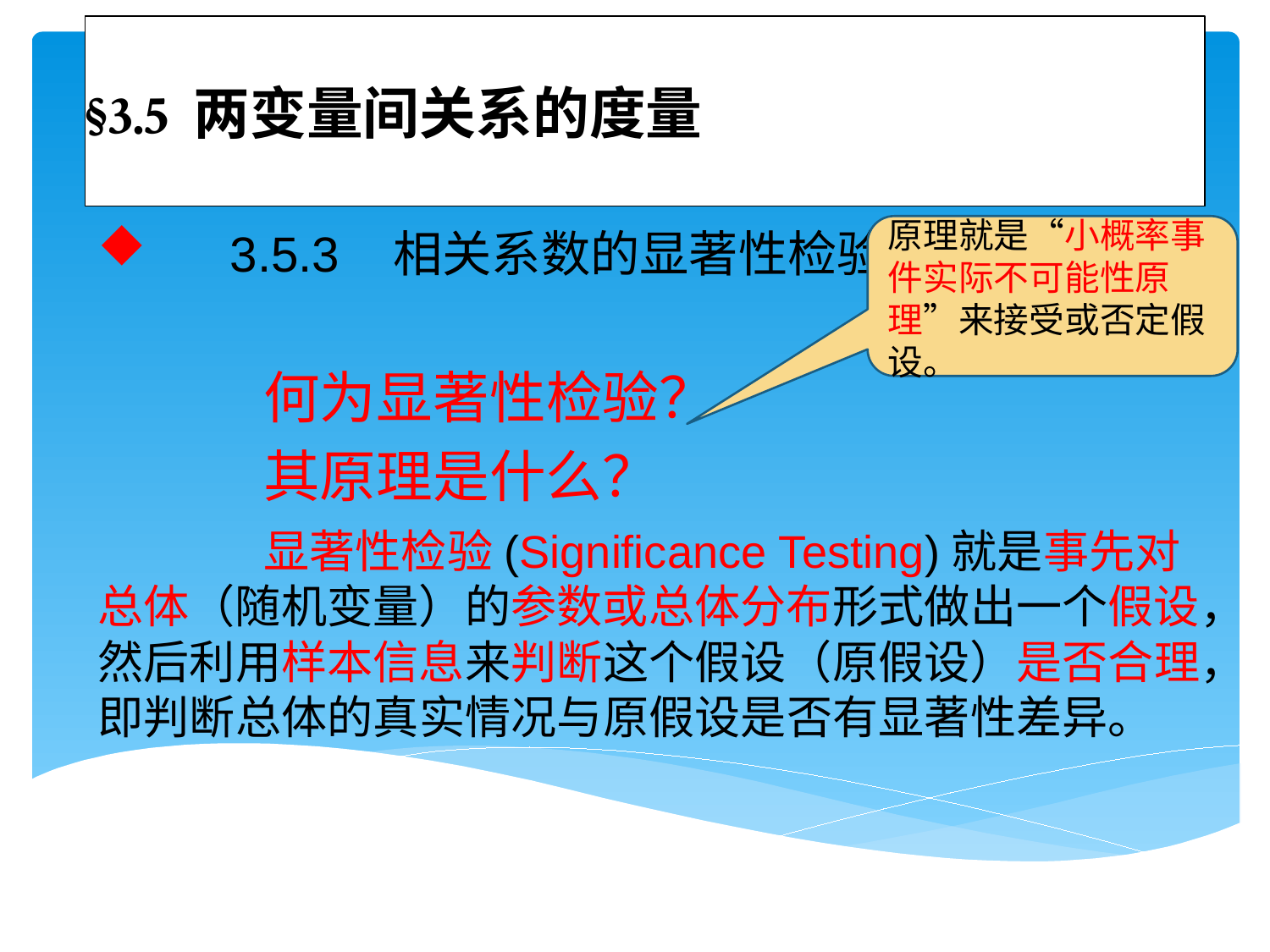

# §3.5 两变量间关系的度量
     3.5.3   相关系数的显著性检验

              何为显著性检验？
            其原理是什么？
              显著性检验(Significance Testing)就是事先对总体（随机变量）的参数或总体分布形式做出一个假设，然后利用样本信息来判断这个假设（原假设）是否合理，即判断总体的真实情况与原假设是否有显著性差异。

原理就是“小概率事件实际不可能性原理”来接受或否定假设。